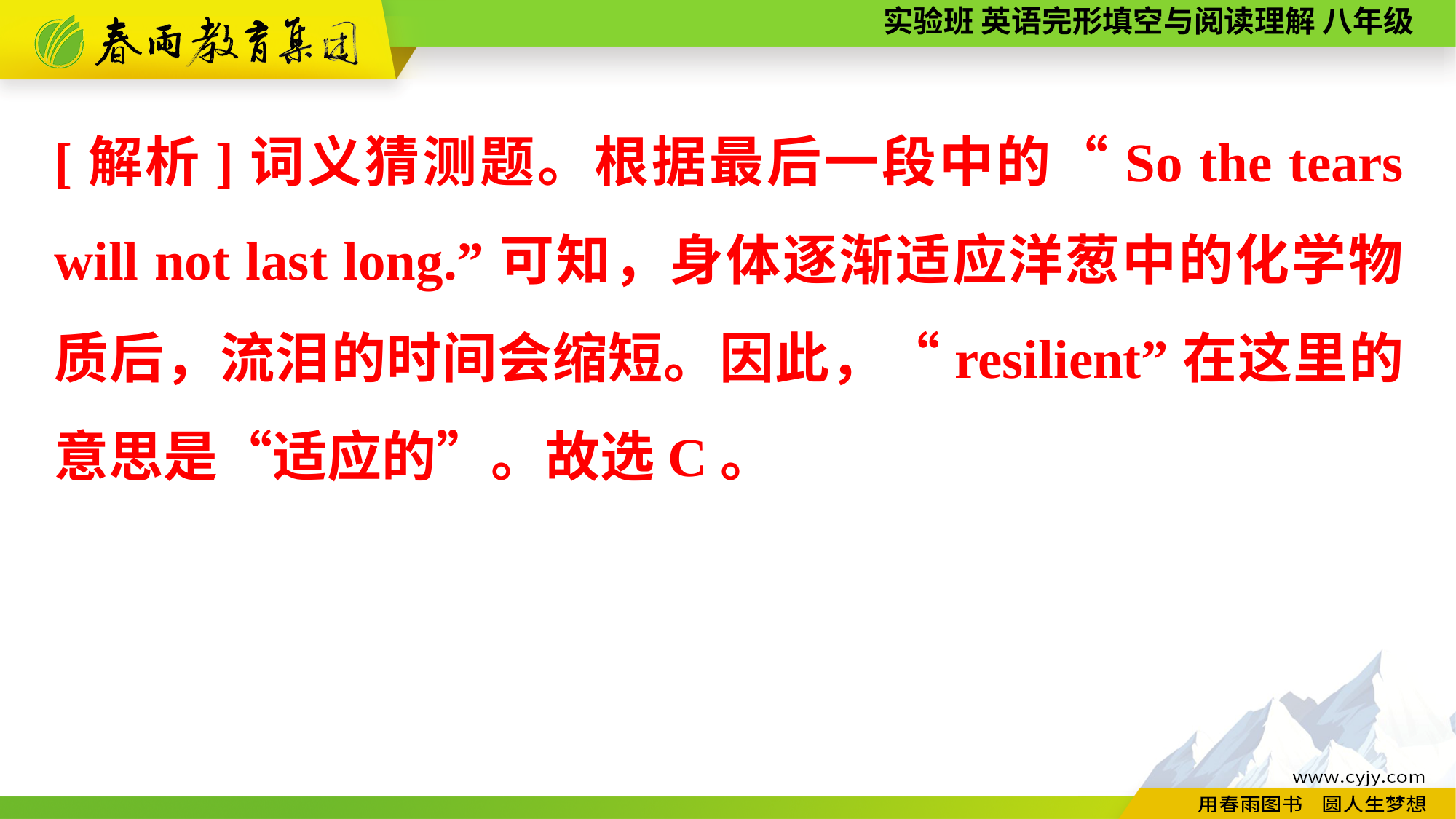

[解析]词义猜测题。根据最后一段中的“So the tears will not last long.”可知，身体逐渐适应洋葱中的化学物质后，流泪的时间会缩短。因此，“resilient”在这里的意思是“适应的”。故选C。